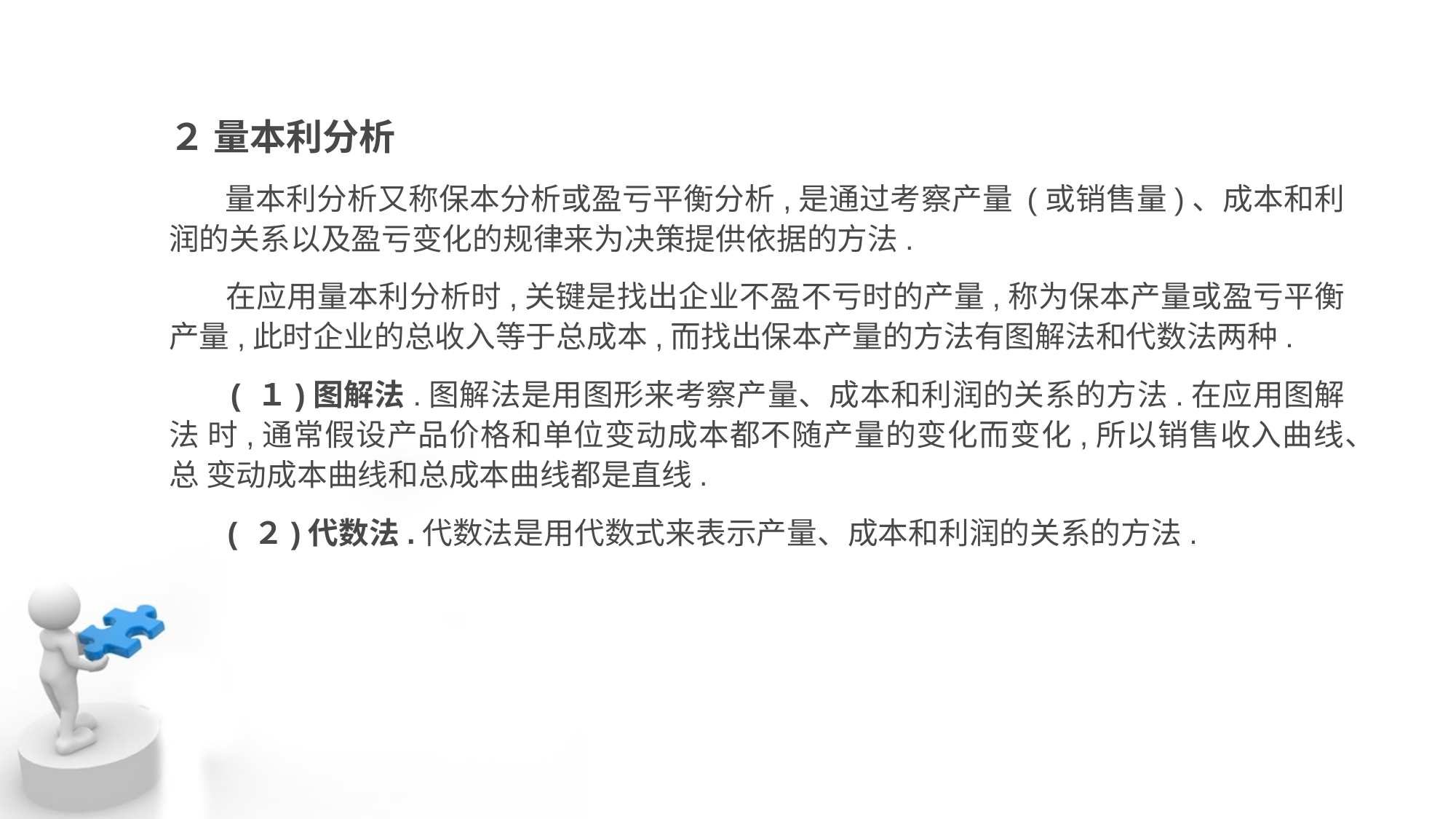

２ 量本利分析
       量本利分析又称保本分析或盈亏平衡分析,是通过考察产量 (或销售量)、成本和利 润的关系以及盈亏变化的规律来为决策提供依据的方法.
       在应用量本利分析时,关键是找出企业不盈不亏时的产量,称为保本产量或盈亏平衡 产量,此时企业的总收入等于总成本,而找出保本产量的方法有图解法和代数法两种.
       ( １)图解法.图解法是用图形来考察产量、成本和利润的关系的方法.在应用图解法 时,通常假设产品价格和单位变动成本都不随产量的变化而变化,所以销售收入曲线、总 变动成本曲线和总成本曲线都是直线.
       ( ２)代数法.代数法是用代数式来表示产量、成本和利润的关系的方法.